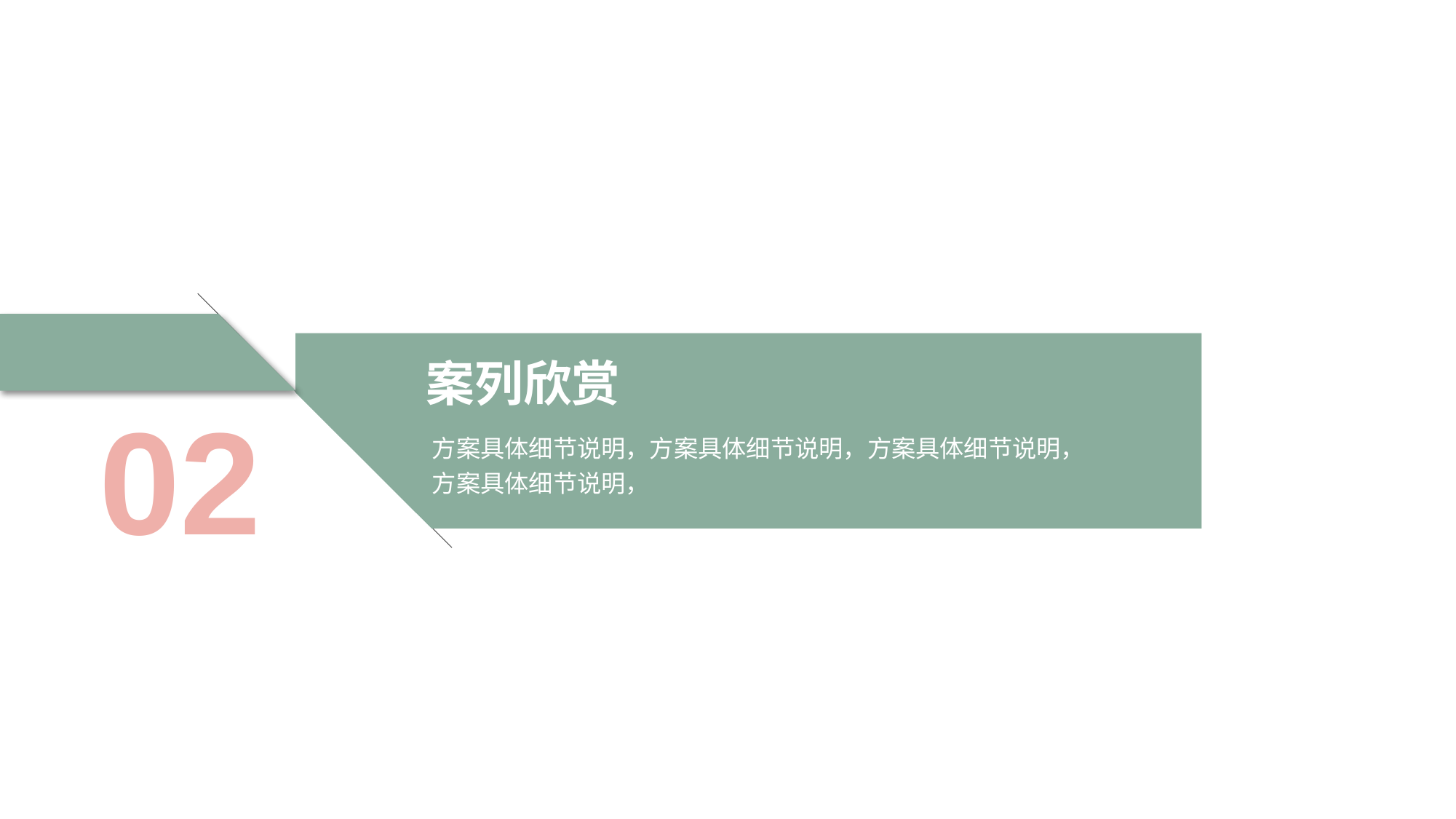

02

案列欣赏
方案具体细节说明，方案具体细节说明，方案具体细节说明，方案具体细节说明，